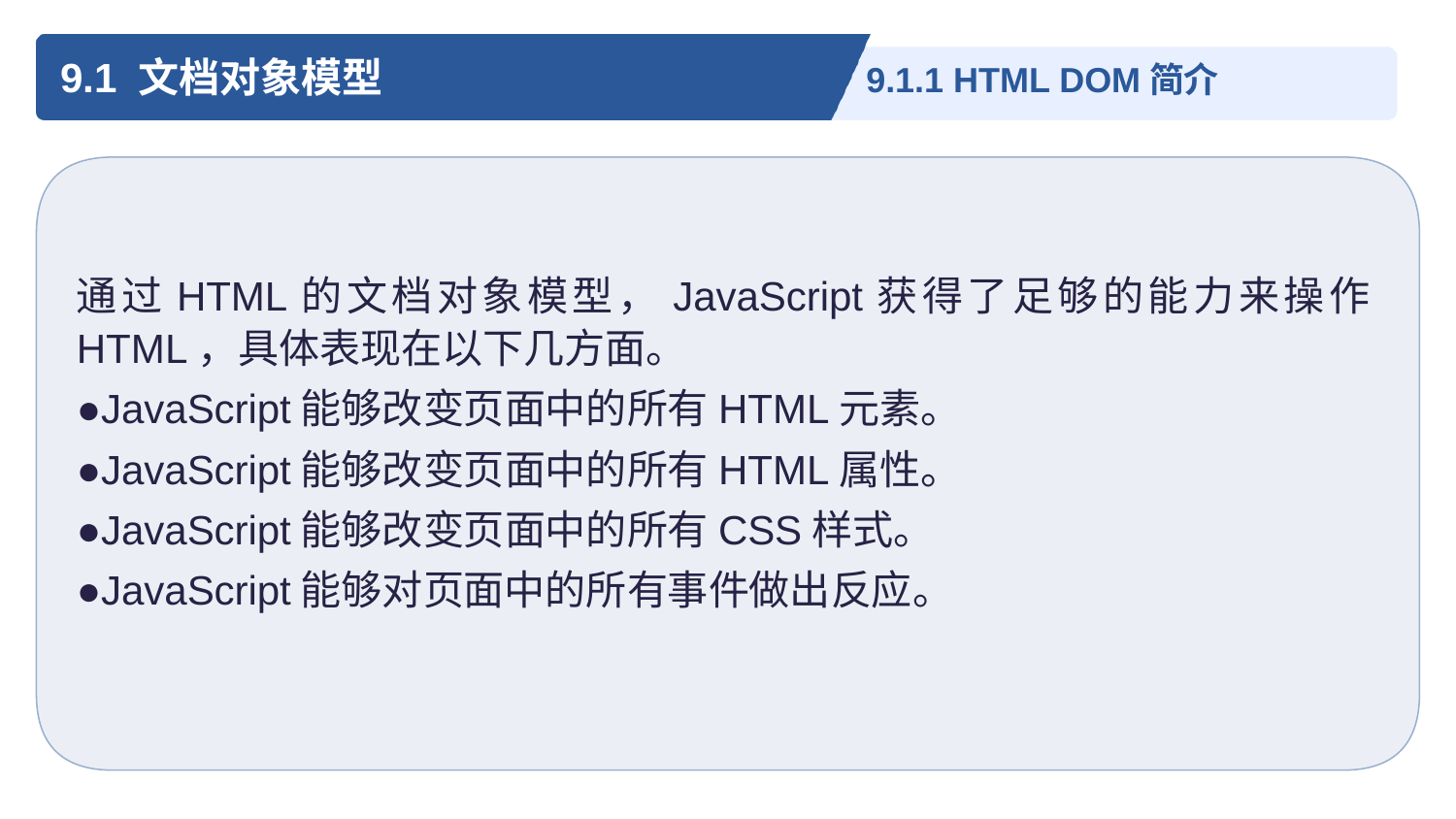

9.1 文档对象模型
9.1.1 HTML DOM简介

通过HTML的文档对象模型，JavaScript获得了足够的能力来操作HTML，具体表现在以下几方面。
●JavaScript能够改变页面中的所有HTML元素。
●JavaScript能够改变页面中的所有HTML属性。
●JavaScript能够改变页面中的所有CSS样式。
●JavaScript能够对页面中的所有事件做出反应。